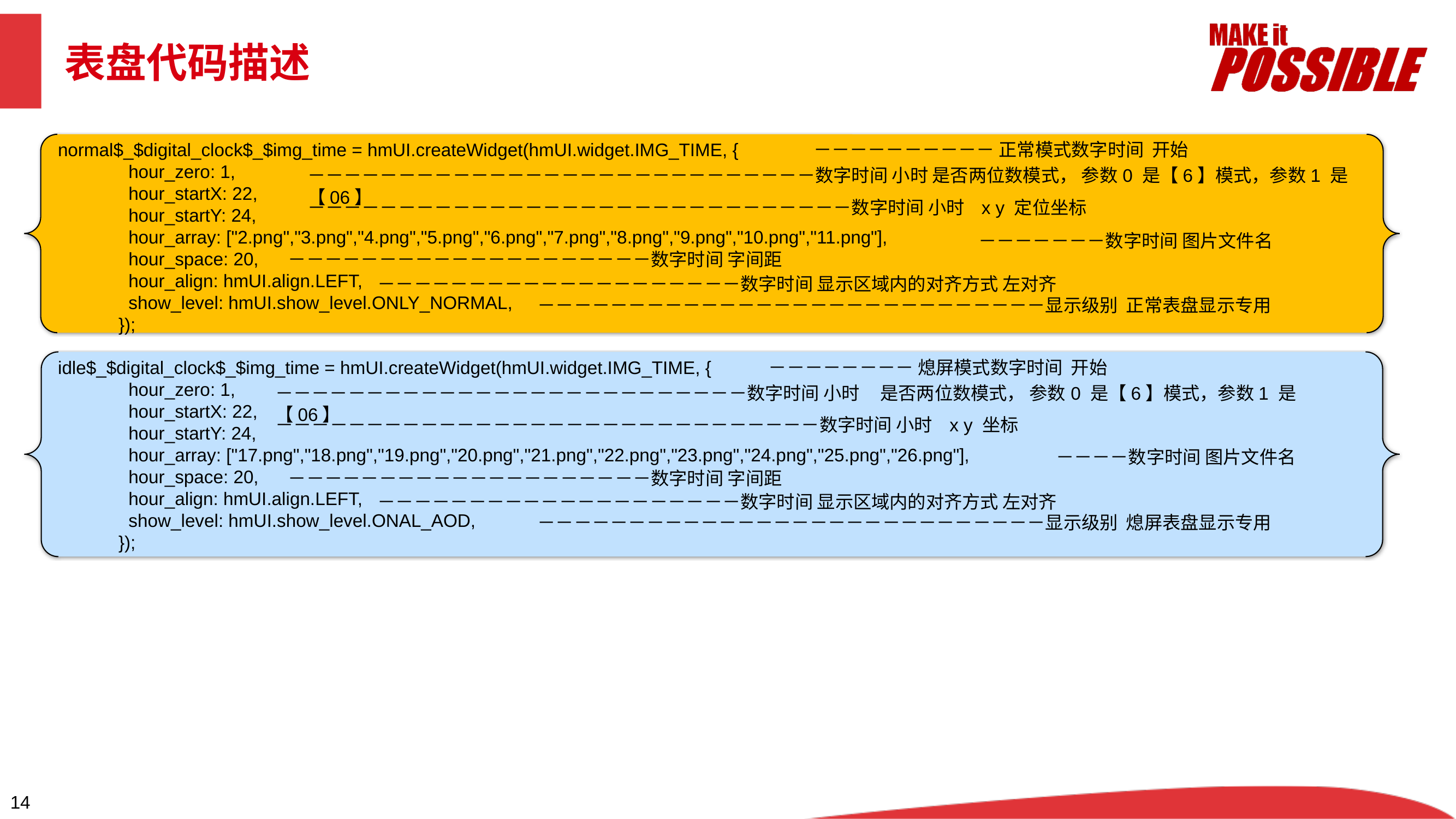

表盘代码描述

normal$_$digital_clock$_$img_time = hmUI.createWidget(hmUI.widget.IMG_TIME, {
              hour_zero: 1,
              hour_startX: 22,
              hour_startY: 24,
              hour_array: ["2.png","3.png","4.png","5.png","6.png","7.png","8.png","9.png","10.png","11.png"],
              hour_space: 20,
              hour_align: hmUI.align.LEFT,
              show_level: hmUI.show_level.ONLY_NORMAL,
            });

idle$_$digital_clock$_$img_time = hmUI.createWidget(hmUI.widget.IMG_TIME, {
              hour_zero: 1,
              hour_startX: 22,
              hour_startY: 24,
              hour_array: ["17.png","18.png","19.png","20.png","21.png","22.png","23.png","24.png","25.png","26.png"],
              hour_space: 20,
              hour_align: hmUI.align.LEFT,
              show_level: hmUI.show_level.ONAL_AOD,
            });
－－－－－－－－－－ 正常模式数字时间  开始
－－－－－－－－－－－－－－－－－－－－－－－－－－－－数字时间 小时 是否两位数模式， 参数0 是【6】模式，参数1 是【06】
－－－－－－－－－－－－－－－－－－－－－－－－－－－－－－数字时间 小时   x y 定位坐标
－－－－－－－数字时间 图片文件名
－－－－－－－－－－－－－－－－－－－－数字时间 字间距
－－－－－－－－－－－－－－－－－－－－数字时间 显示区域内的对齐方式 左对齐
－－－－－－－－－－－－－－－－－－－－－－－－－－－－显示级别  正常表盘显示专用

－－－－－－－－ 熄屏模式数字时间  开始
－－－－－－－－－－－－－－－－－－－－－－－－－－数字时间 小时     是否两位数模式， 参数0 是【6】模式，参数1 是【06】
－－－－－－－－－－－－－－－－－－－－－－－－－－－－－－数字时间 小时   x y 坐标
－－－－数字时间 图片文件名
－－－－－－－－－－－－－－－－－－－－数字时间 字间距
－－－－－－－－－－－－－－－－－－－－数字时间 显示区域内的对齐方式 左对齐
－－－－－－－－－－－－－－－－－－－－－－－－－－－－显示级别  熄屏表盘显示专用